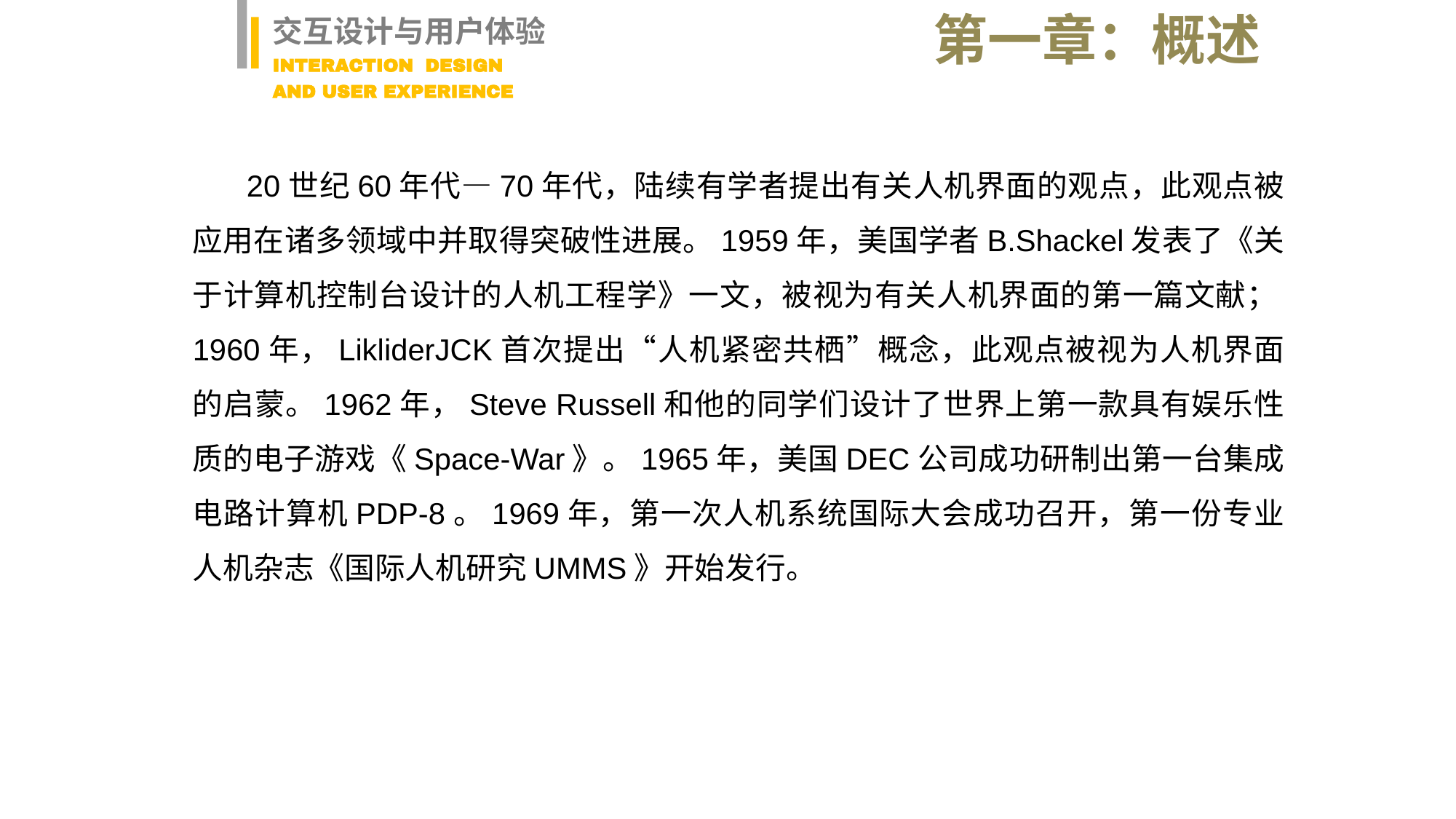

第一章：概述

交互设计与用户体验
INTERACTION  DESIGN
AND USER EXPERIENCE
      20世纪60年代—70年代，陆续有学者提出有关人机界面的观点，此观点被应用在诸多领域中并取得突破性进展。1959年，美国学者B.Shackel发表了《关于计算机控制台设计的人机工程学》一文，被视为有关人机界面的第一篇文献；1960年，LikliderJCK首次提出“人机紧密共栖”概念，此观点被视为人机界面的启蒙。1962年，Steve Russell和他的同学们设计了世界上第一款具有娱乐性质的电子游戏《Space-War》。1965年，美国DEC公司成功研制出第一台集成电路计算机PDP-8。1969年，第一次人机系统国际大会成功召开，第一份专业人机杂志《国际人机研究UMMS》开始发行。